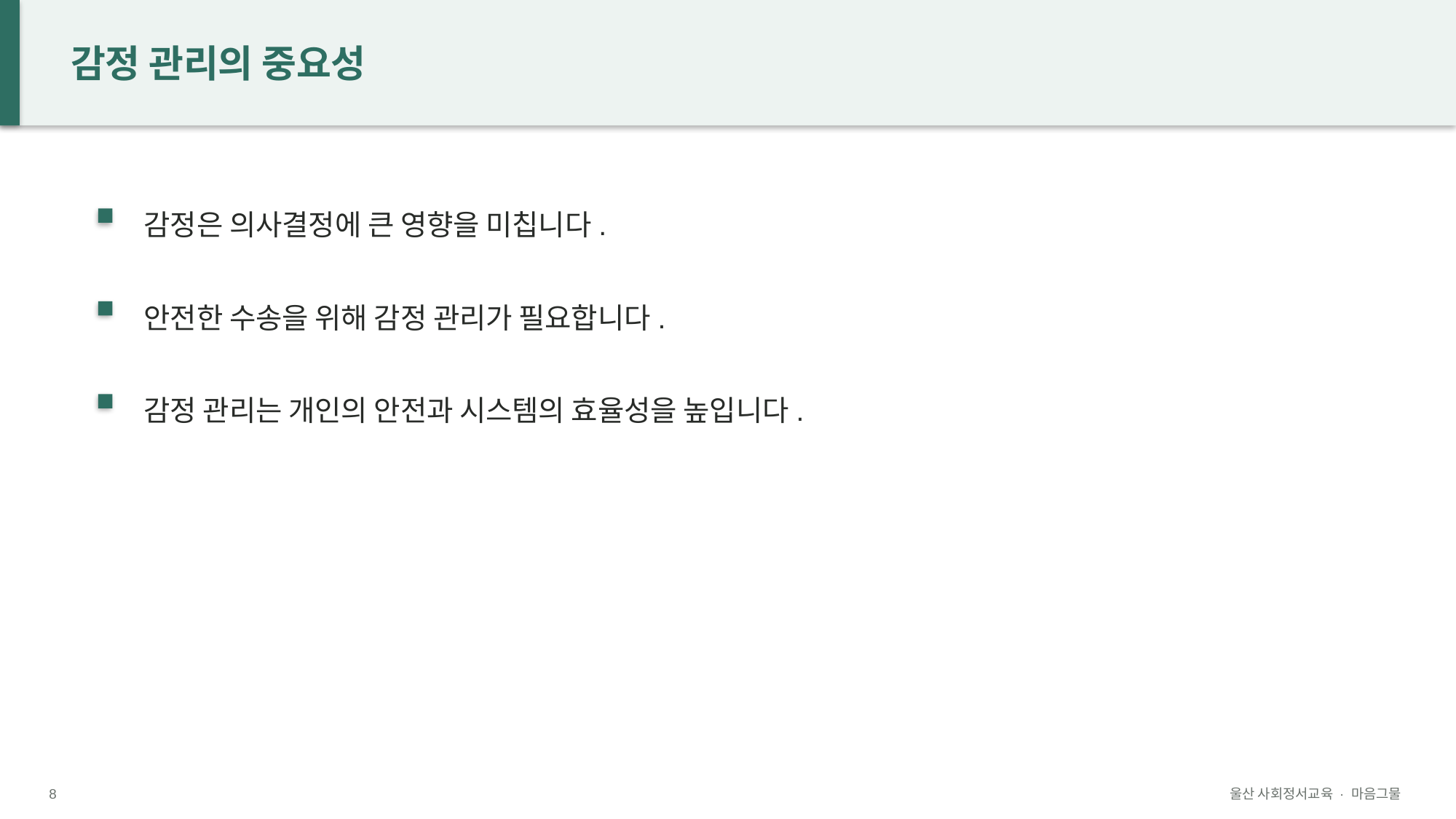

감정 관리의 중요성
감정은 의사결정에 큰 영향을 미칩니다.

안전한 수송을 위해 감정 관리가 필요합니다.

감정 관리는 개인의 안전과 시스템의 효율성을 높입니다.

8
울산 사회정서교육 · 마음그물